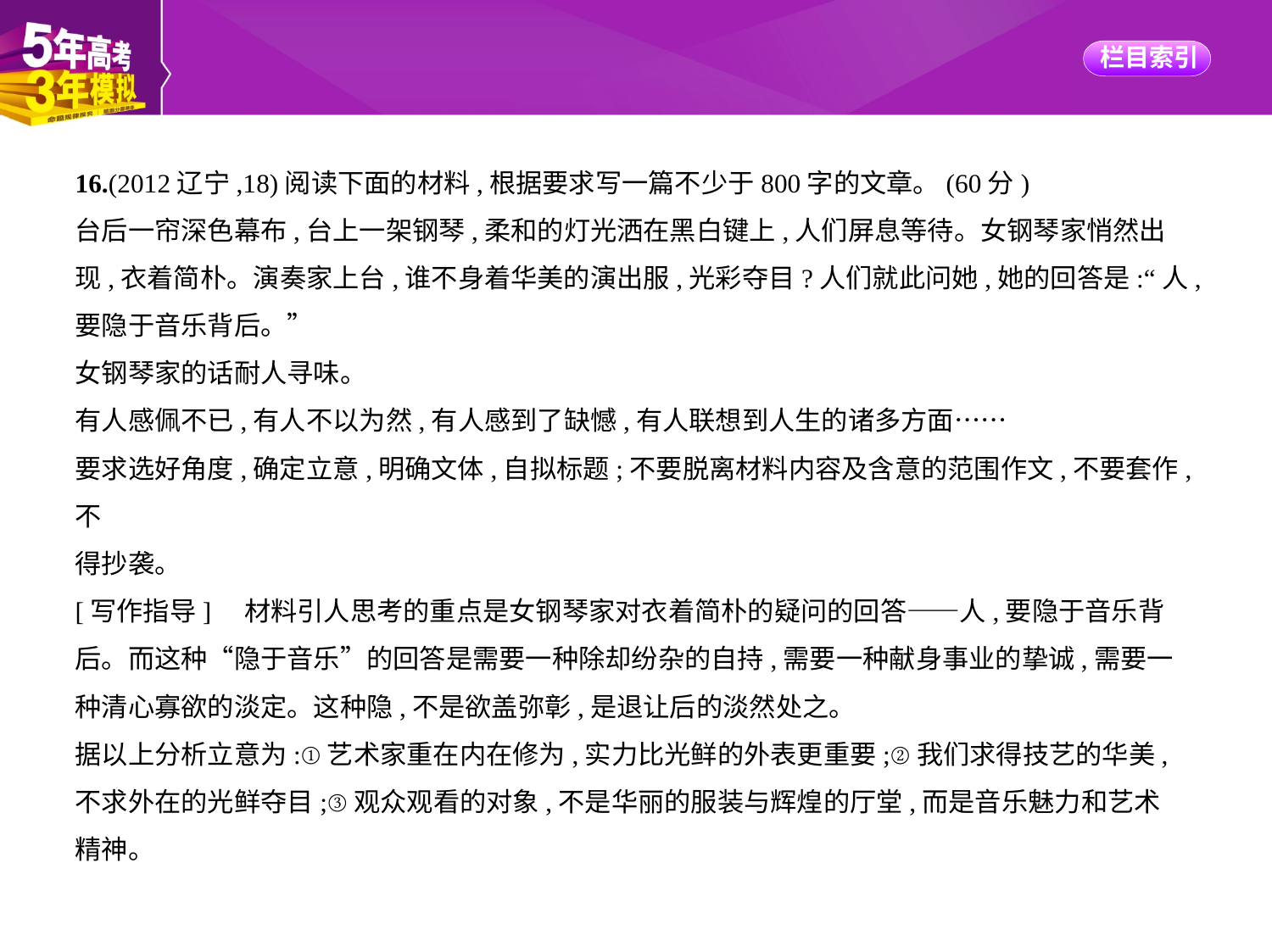

16.(2012辽宁,18)阅读下面的材料,根据要求写一篇不少于800字的文章。(60分)
台后一帘深色幕布,台上一架钢琴,柔和的灯光洒在黑白键上,人们屏息等待。女钢琴家悄然出
现,衣着简朴。演奏家上台,谁不身着华美的演出服,光彩夺目?人们就此问她,她的回答是:“人,
要隐于音乐背后。”
女钢琴家的话耐人寻味。
有人感佩不已,有人不以为然,有人感到了缺憾,有人联想到人生的诸多方面……
要求选好角度,确定立意,明确文体,自拟标题;不要脱离材料内容及含意的范围作文,不要套作,不
得抄袭。
[写作指导]　材料引人思考的重点是女钢琴家对衣着简朴的疑问的回答——人,要隐于音乐背
后。而这种“隐于音乐”的回答是需要一种除却纷杂的自持,需要一种献身事业的挚诚,需要一
种清心寡欲的淡定。这种隐,不是欲盖弥彰,是退让后的淡然处之。
据以上分析立意为:①艺术家重在内在修为,实力比光鲜的外表更重要;②我们求得技艺的华美,
不求外在的光鲜夺目;③观众观看的对象,不是华丽的服装与辉煌的厅堂,而是音乐魅力和艺术
精神。